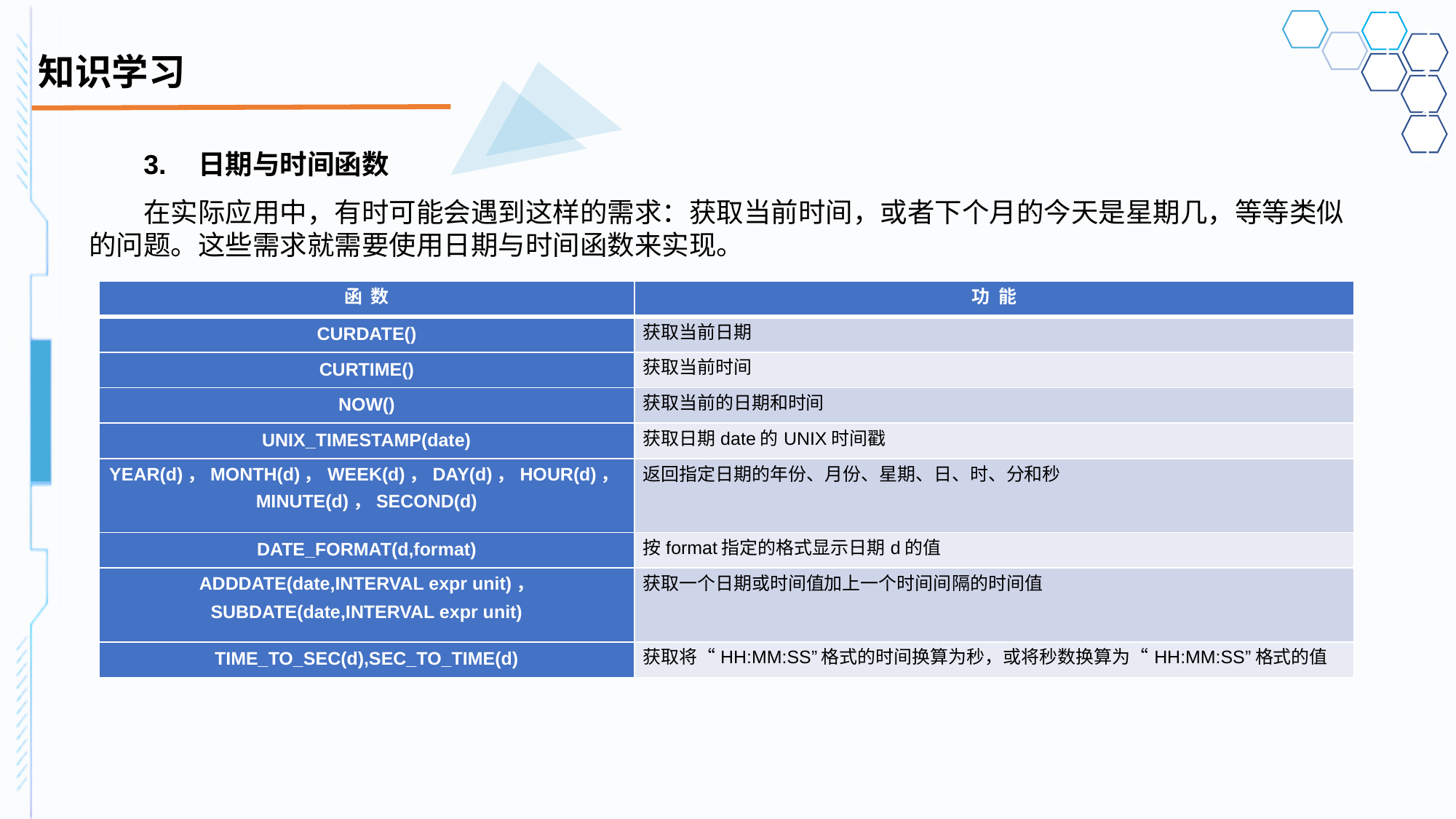

# 知识学习

3.	日期与时间函数
在实际应用中，有时可能会遇到这样的需求：获取当前时间，或者下个月的今天是星期几，等等类似的问题。这些需求就需要使用日期与时间函数来实现。
| 函 数 | 功 能 |
| --- | --- |
| CURDATE() | 获取当前日期 |
| CURTIME() | 获取当前时间 |
| NOW() | 获取当前的日期和时间 |
| UNIX\_TIMESTAMP(date) | 获取日期date的UNIX时间戳 |
| YEAR(d)，MONTH(d)，WEEK(d)，DAY(d)，HOUR(d)，MINUTE(d)，SECOND(d) | 返回指定日期的年份、月份、星期、日、时、分和秒 |
| DATE\_FORMAT(d,format) | 按format指定的格式显示日期d的值 |
| ADDDATE(date,INTERVAL expr unit)， SUBDATE(date,INTERVAL expr unit) | 获取一个日期或时间值加上一个时间间隔的时间值 |
| TIME\_TO\_SEC(d),SEC\_TO\_TIME(d) | 获取将“HH:MM:SS”格式的时间换算为秒，或将秒数换算为“HH:MM:SS”格式的值 |